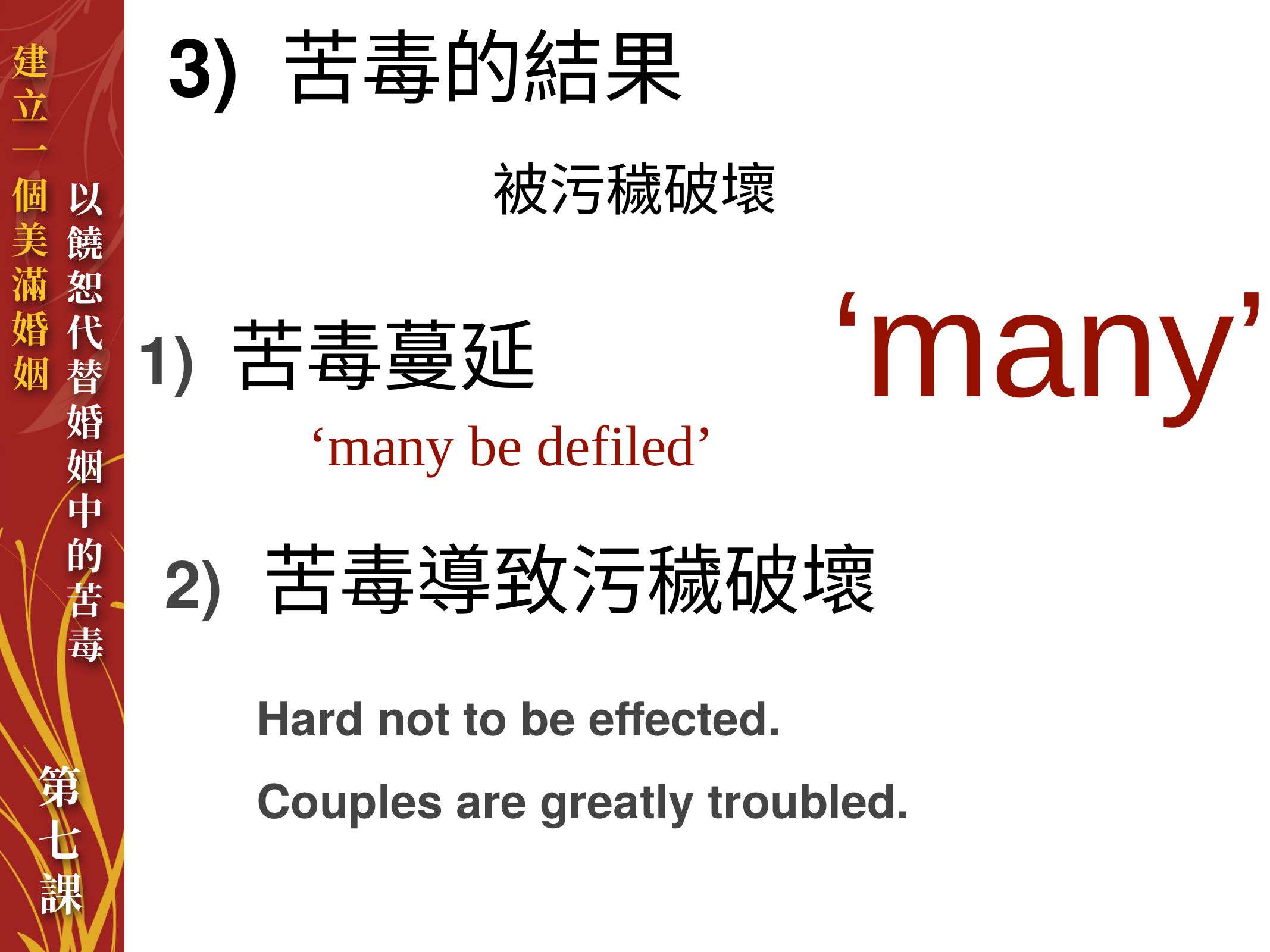

# 3) 苦毒的結果
被污穢破壞
‘many’
1) 苦毒蔓延
‘many be defiled’
2) 苦毒導致污穢破壞
Hard not to be effected.
Couples are greatly troubled.